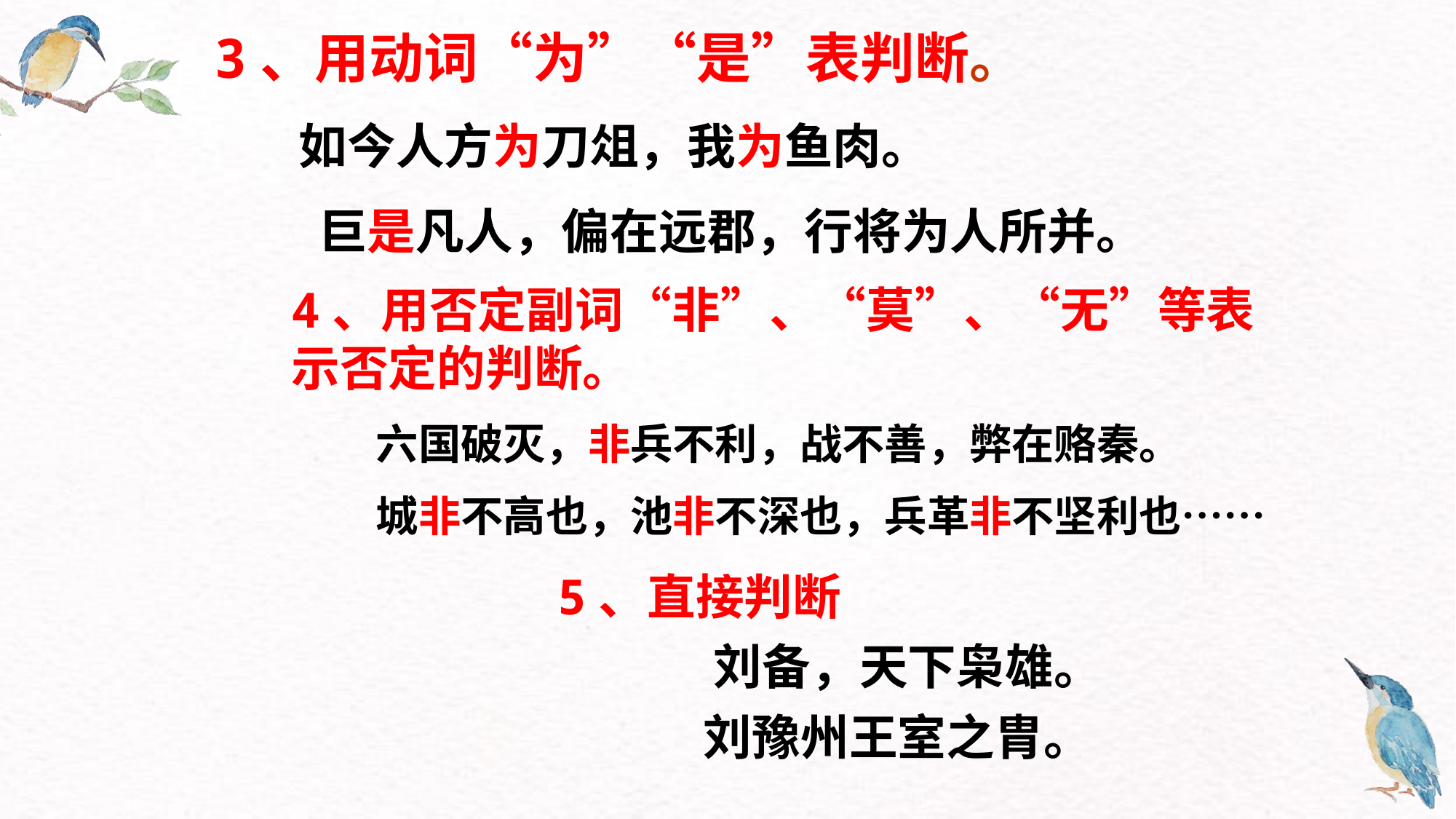

3、用动词“为”“是”表判断。
　　如今人方为刀俎，我为鱼肉。
        巨是凡人，偏在远郡，行将为人所并。
4、用否定副词“非”、“莫”、“无”等表示否定的判断。
　　六国破灭，非兵不利，战不善，弊在赂秦。
　　城非不高也，池非不深也，兵革非不坚利也……
5、直接判断
             刘备，天下枭雄。
　　　刘豫州王室之胄。